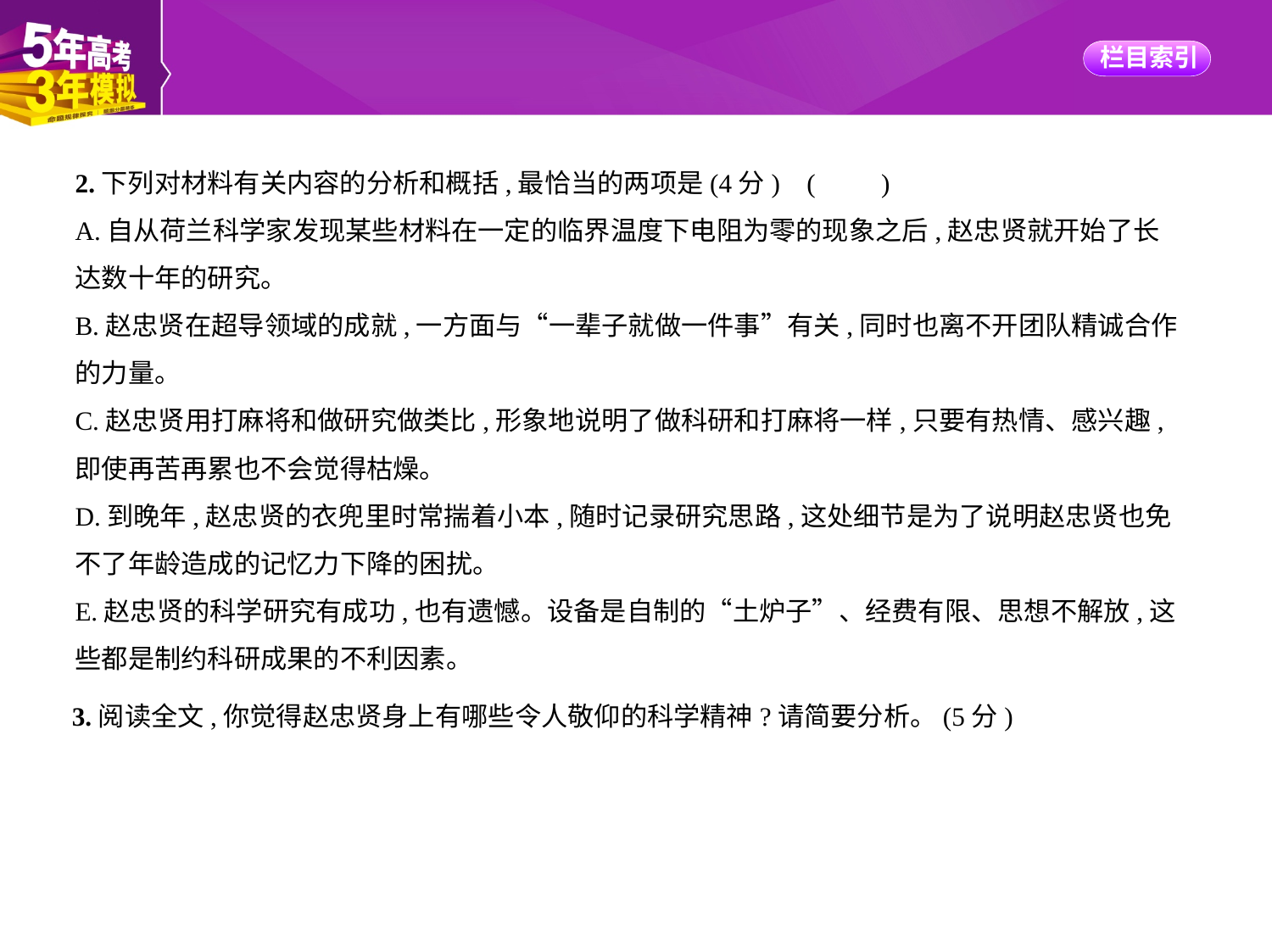

2.下列对材料有关内容的分析和概括,最恰当的两项是(4分) (　　)
A.自从荷兰科学家发现某些材料在一定的临界温度下电阻为零的现象之后,赵忠贤就开始了长
达数十年的研究。
B.赵忠贤在超导领域的成就,一方面与“一辈子就做一件事”有关,同时也离不开团队精诚合作
的力量。
C.赵忠贤用打麻将和做研究做类比,形象地说明了做科研和打麻将一样,只要有热情、感兴趣,
即使再苦再累也不会觉得枯燥。
D.到晚年,赵忠贤的衣兜里时常揣着小本,随时记录研究思路,这处细节是为了说明赵忠贤也免
不了年龄造成的记忆力下降的困扰。
E.赵忠贤的科学研究有成功,也有遗憾。设备是自制的“土炉子”、经费有限、思想不解放,这
些都是制约科研成果的不利因素。
3.阅读全文,你觉得赵忠贤身上有哪些令人敬仰的科学精神?请简要分析。(5分)